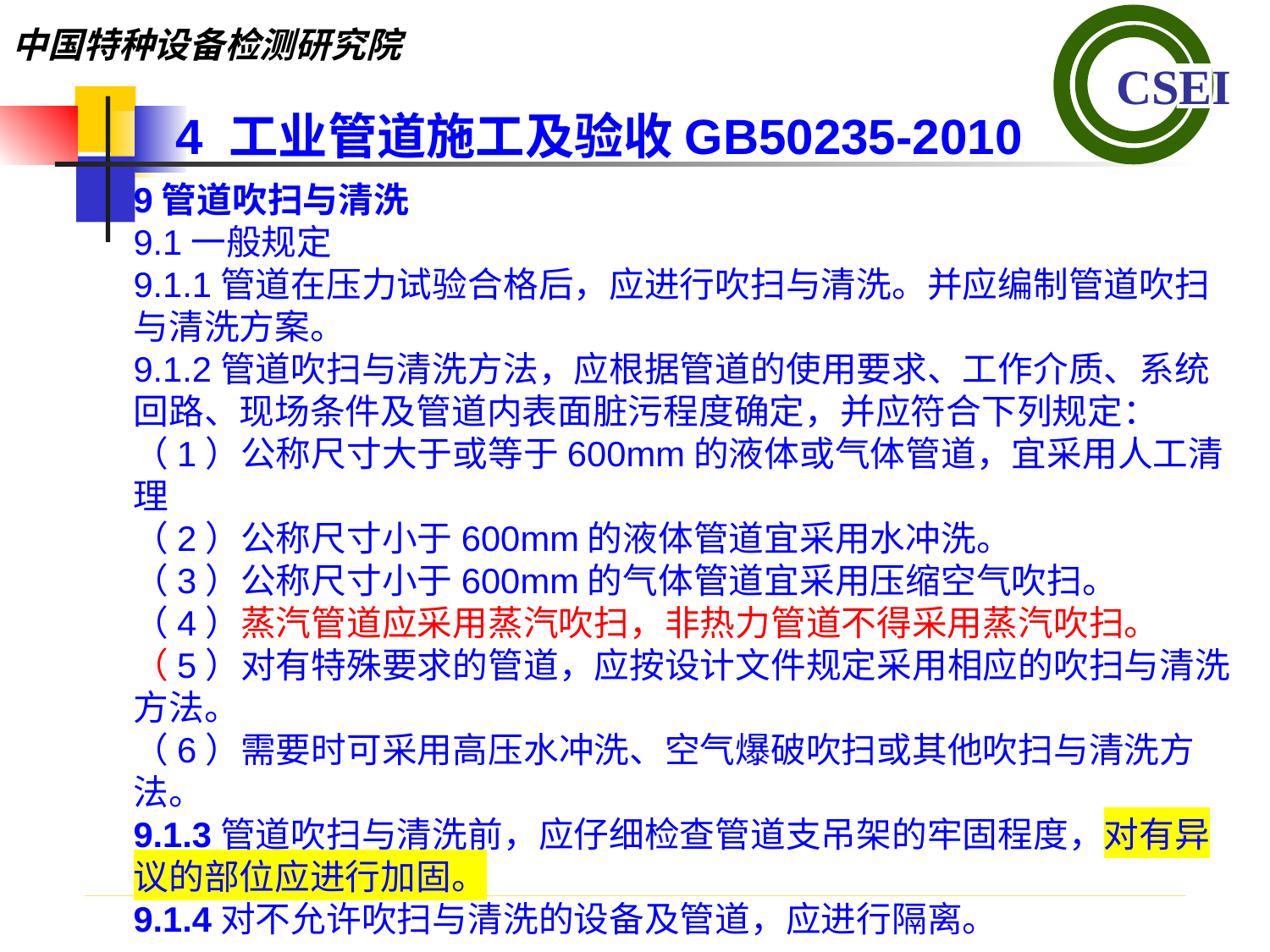

4 工业管道施工及验收GB50235-2010
9管道吹扫与清洗
9.1一般规定9.1.1管道在压力试验合格后，应进行吹扫与清洗。并应编制管道吹扫与清洗方案。9.1.2管道吹扫与清洗方法，应根据管道的使用要求、工作介质、系统回路、现场条件及管道内表面脏污程度确定，并应符合下列规定：（1）公称尺寸大于或等于600mm的液体或气体管道，宜采用人工清理（2）公称尺寸小于600mm的液体管道宜采用水冲洗。（3）公称尺寸小于600mm的气体管道宜采用压缩空气吹扫。（4）蒸汽管道应采用蒸汽吹扫，非热力管道不得采用蒸汽吹扫。（5）对有特殊要求的管道，应按设计文件规定采用相应的吹扫与清洗方法。（6）需要时可采用高压水冲洗、空气爆破吹扫或其他吹扫与清洗方法。
9.1.3管道吹扫与清洗前，应仔细检查管道支吊架的牢固程度，对有异议的部位应进行加固。
9.1.4对不允许吹扫与清洗的设备及管道，应进行隔离。